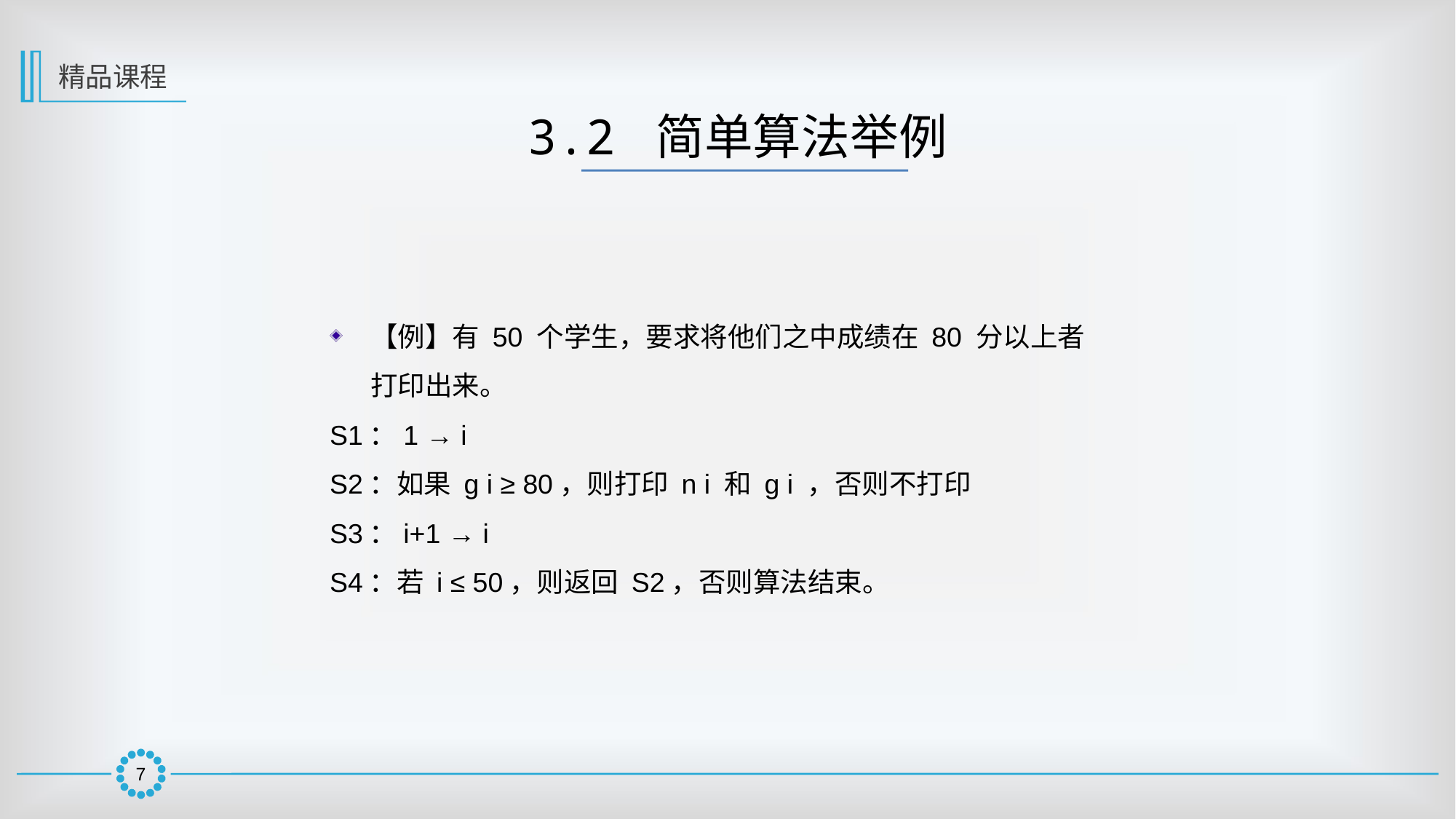

精品课程
3.2 简单算法举例

【例】有 50 个学生，要求将他们之中成绩在 80 分以上者打印出来。
S1：1 → i
S2：如果 g i ≥ 80，则打印 n i 和 g i ，否则不打印
S3：i+1 → i
S4：若 i ≤ 50，则返回 S2，否则算法结束。

7